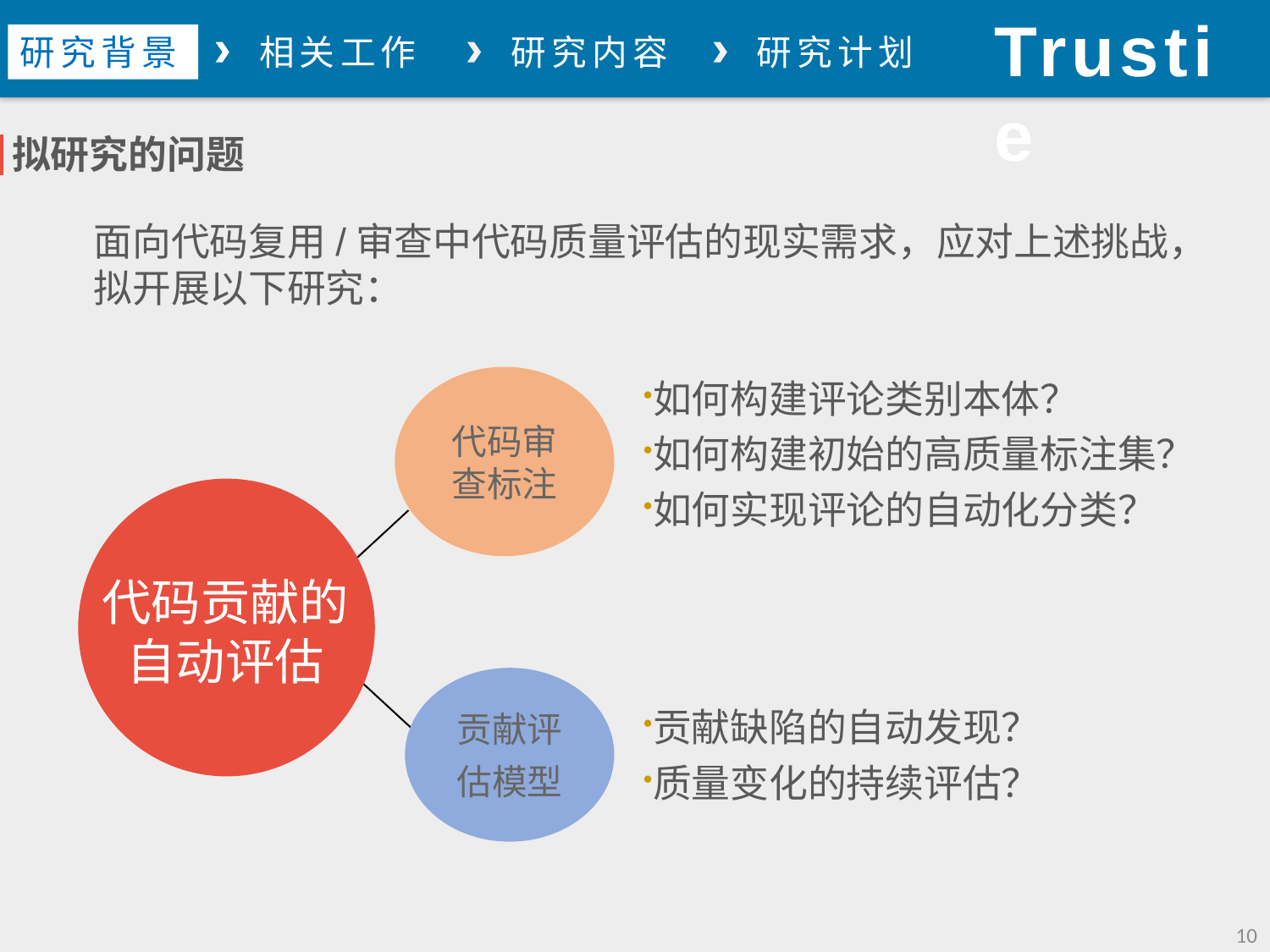

Trustie

论文总结
研究背景
相关工作
研究内容
研究计划

拟研究的问题
面向代码复用/审查中代码质量评估的现实需求，应对上述挑战，拟开展以下研究：
代码审
查标注
如何构建评论类别本体？
如何构建初始的高质量标注集？
如何实现评论的自动化分类？

代码贡献的自动评估

贡献评
估模型

贡献缺陷的自动发现？
质量变化的持续评估？

10